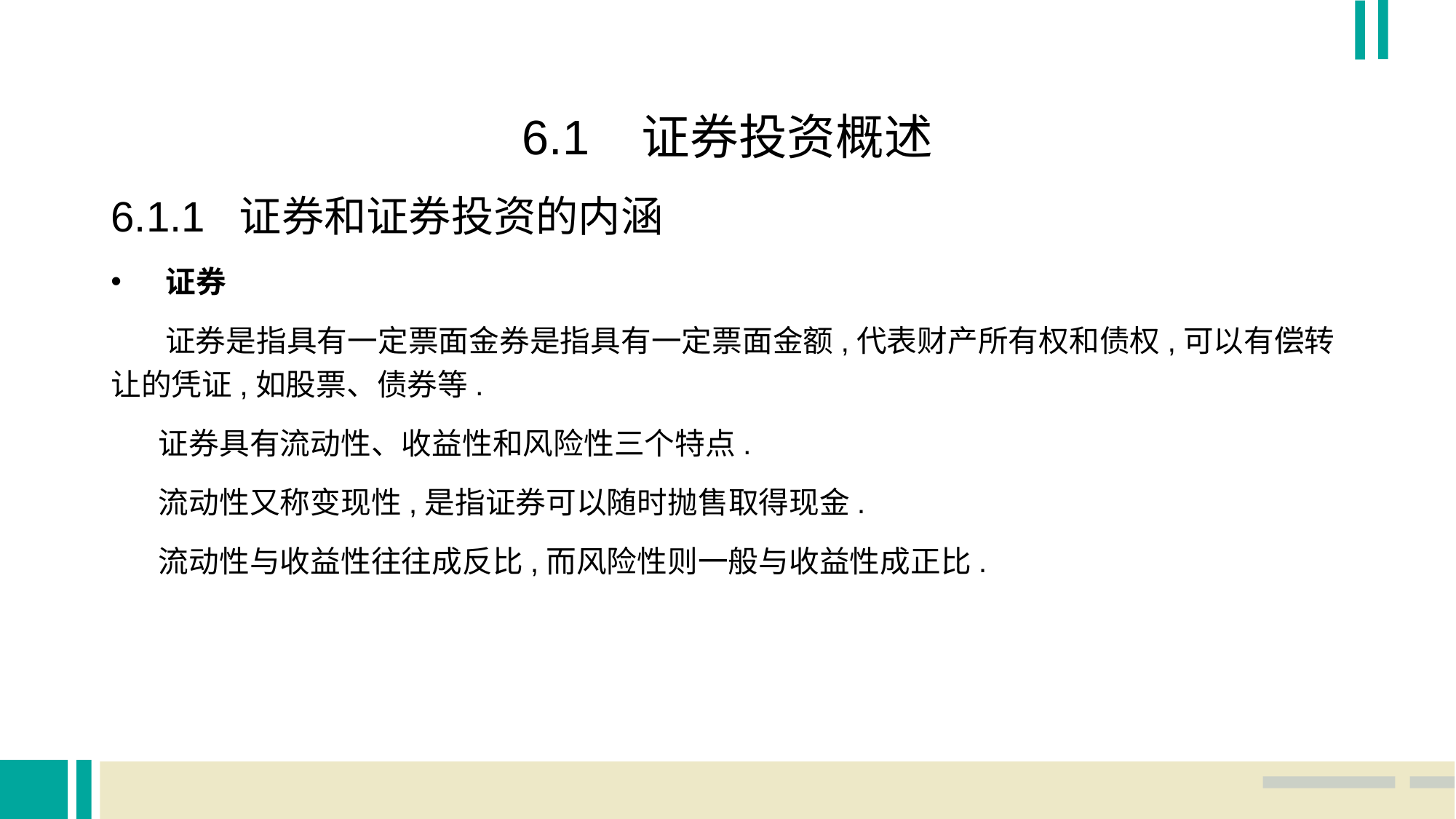

6.1   证券投资概述
6.1.1  证券和证券投资的内涵
证券
       证券是指具有一定票面金券是指具有一定票面金额,代表财产所有权和债权,可以有偿转让的凭证,如股票、债券等.
      证券具有流动性、收益性和风险性三个特点.
      流动性又称变现性,是指证券可以随时抛售取得现金.
      流动性与收益性往往成反比,而风险性则一般与收益性成正比.